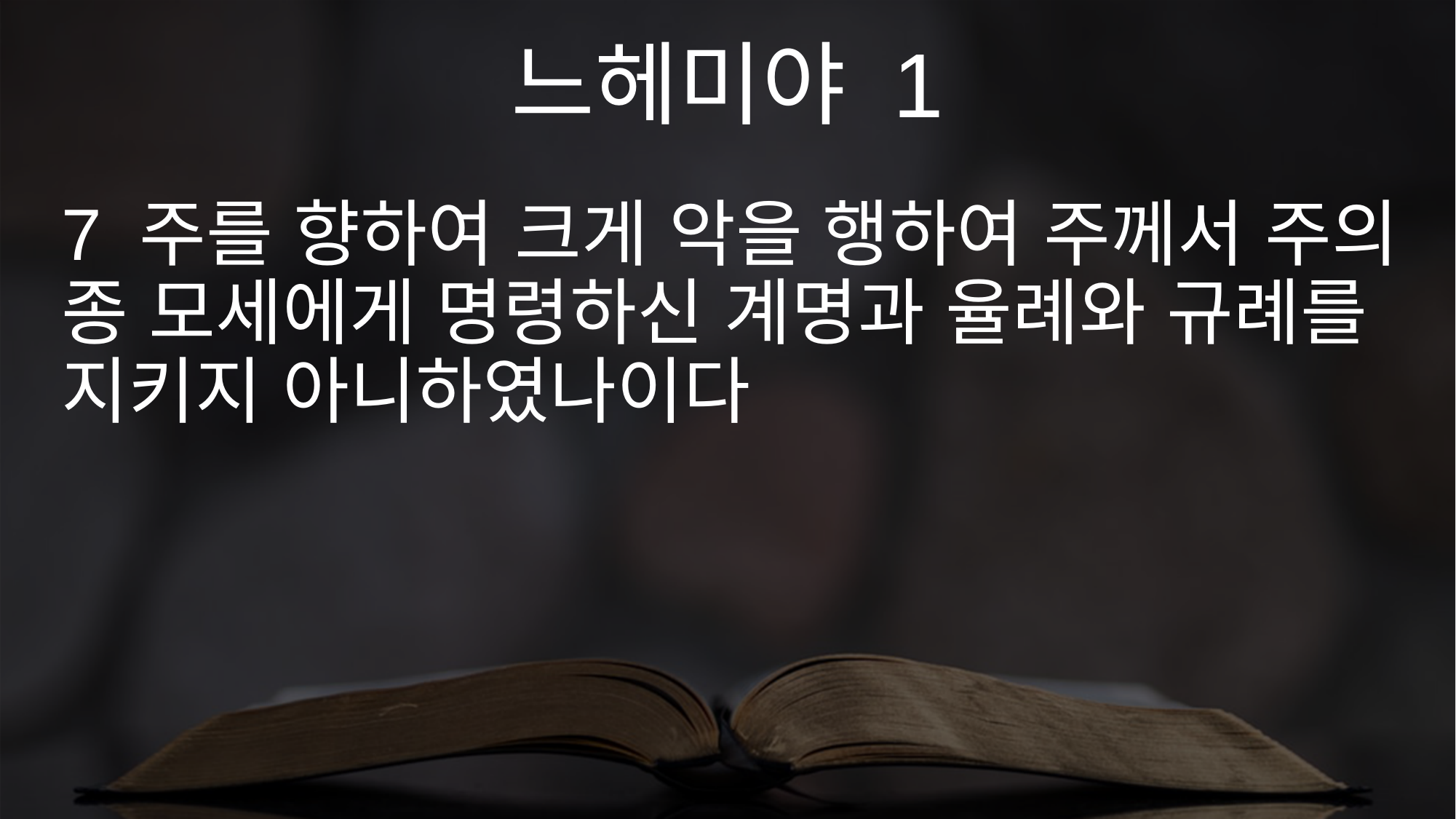

느헤미야 1
7 주를 향하여 크게 악을 행하여 주께서 주의 종 모세에게 명령하신 계명과 율례와 규례를 지키지 아니하였나이다